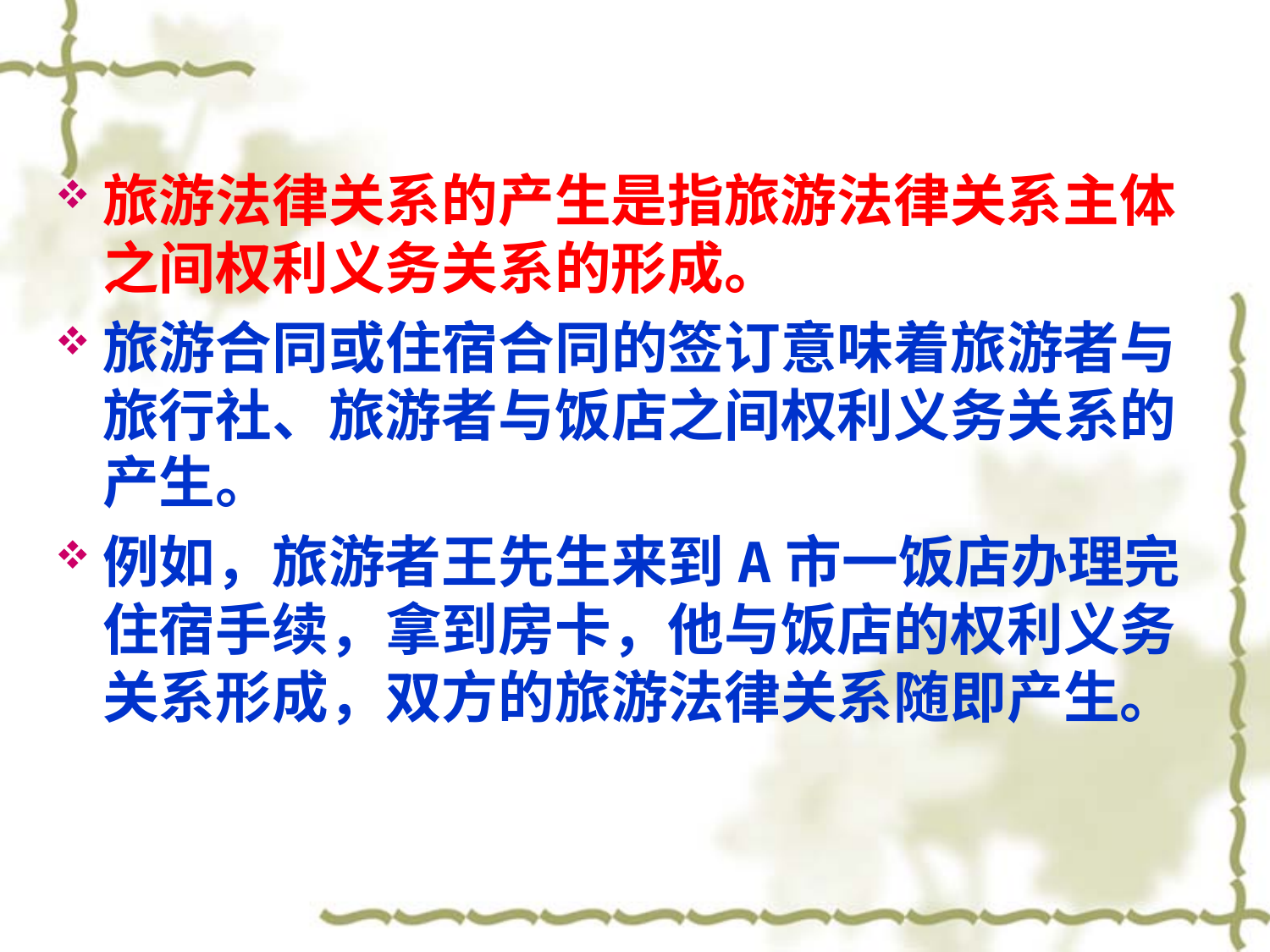

旅游法律关系的产生是指旅游法律关系主体之间权利义务关系的形成。
旅游合同或住宿合同的签订意味着旅游者与旅行社、旅游者与饭店之间权利义务关系的产生。
例如，旅游者王先生来到A市一饭店办理完住宿手续，拿到房卡，他与饭店的权利义务关系形成，双方的旅游法律关系随即产生。